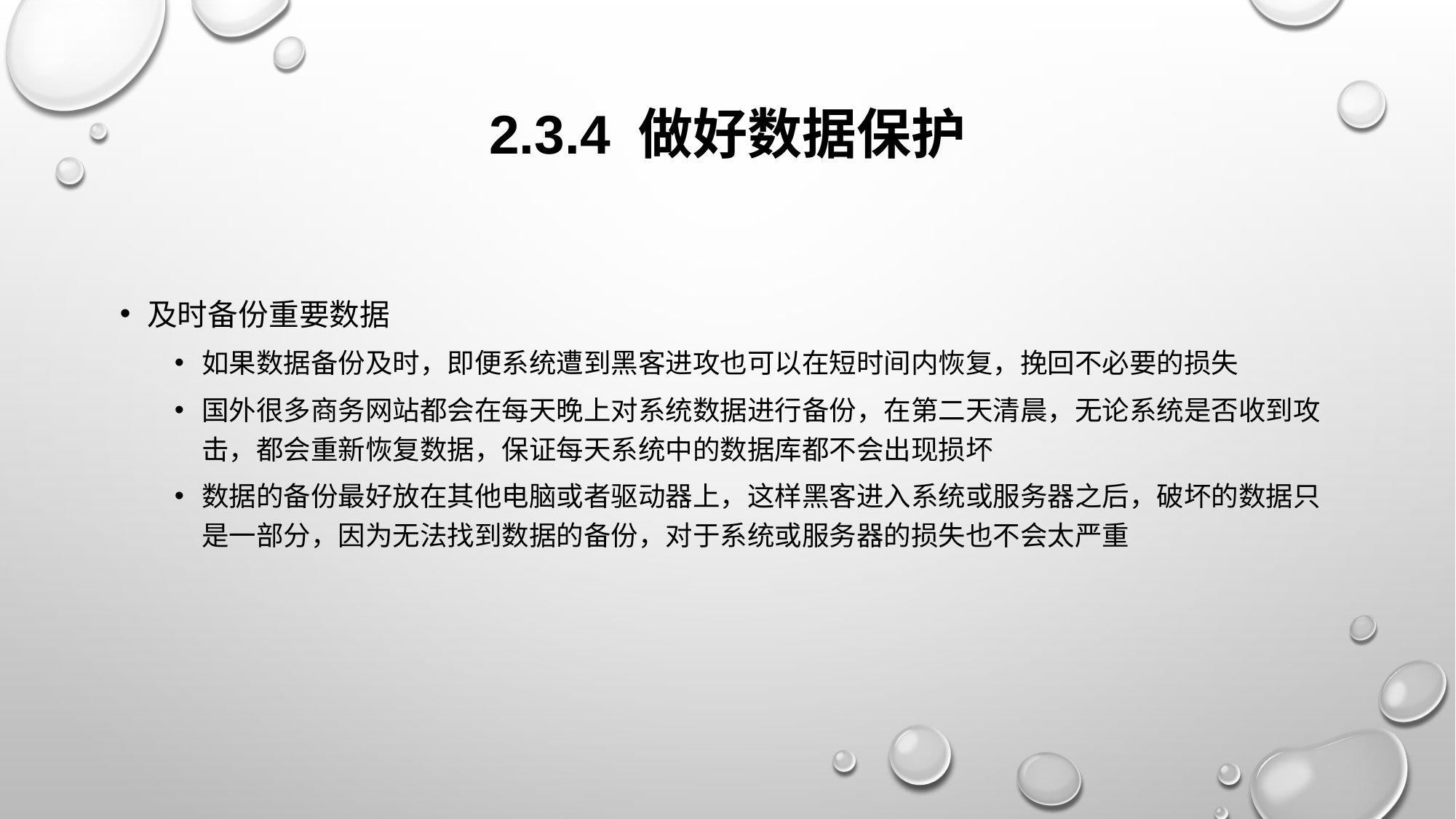

# 2.3.4 做好数据保护
及时备份重要数据
如果数据备份及时，即便系统遭到黑客进攻也可以在短时间内恢复，挽回不必要的损失
国外很多商务网站都会在每天晚上对系统数据进行备份，在第二天清晨，无论系统是否收到攻击，都会重新恢复数据，保证每天系统中的数据库都不会出现损坏
数据的备份最好放在其他电脑或者驱动器上，这样黑客进入系统或服务器之后，破坏的数据只是一部分，因为无法找到数据的备份，对于系统或服务器的损失也不会太严重